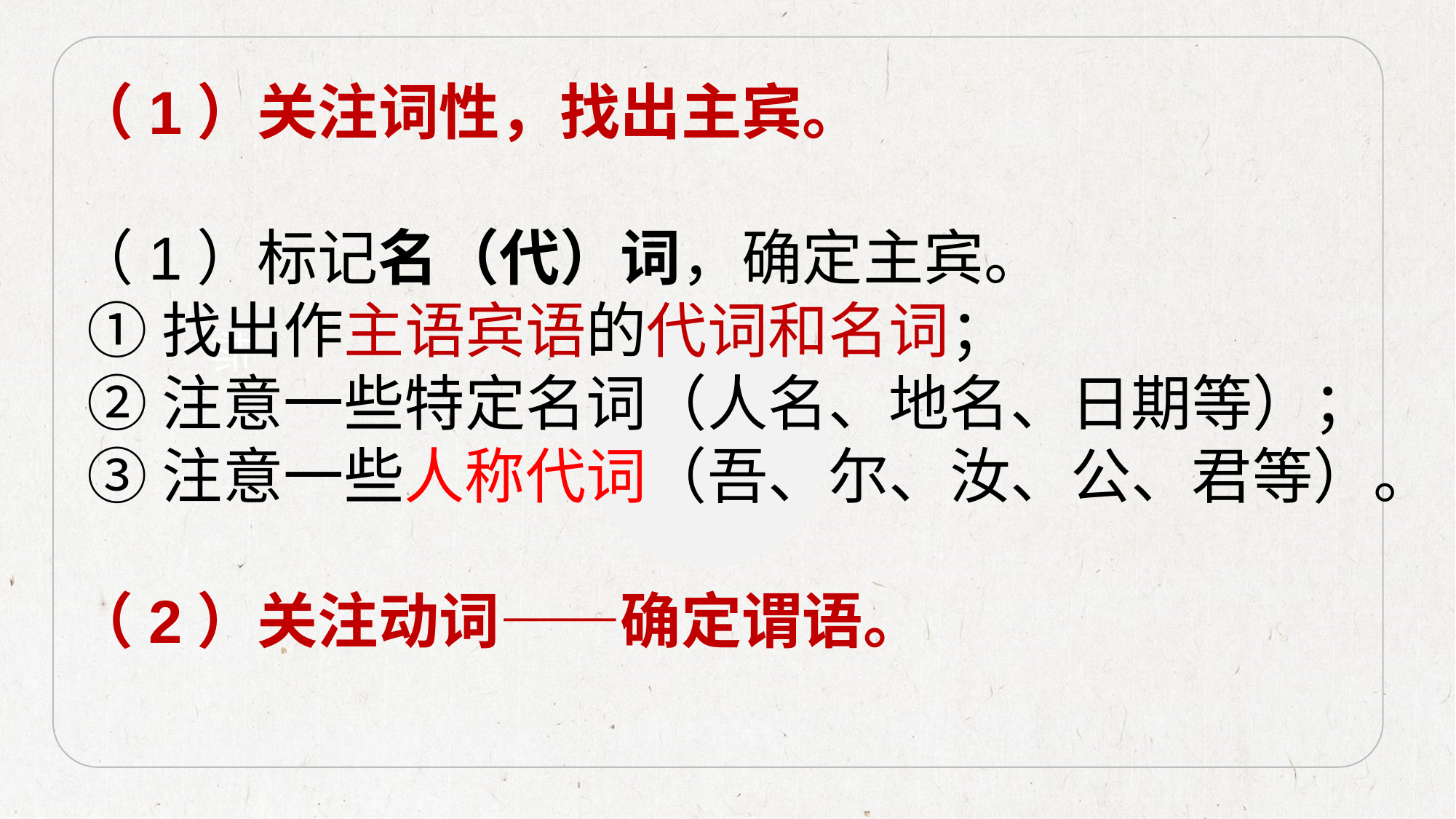

（1）关注词性，找出主宾。

（1）标记名（代）词，确定主宾。
 ①找出作主语宾语的代词和名词；
 ②注意一些特定名词（人名、地名、日期等）；
 ③注意一些人称代词（吾、尔、汝、公、君等）。

（2）关注动词——确定谓语。
标